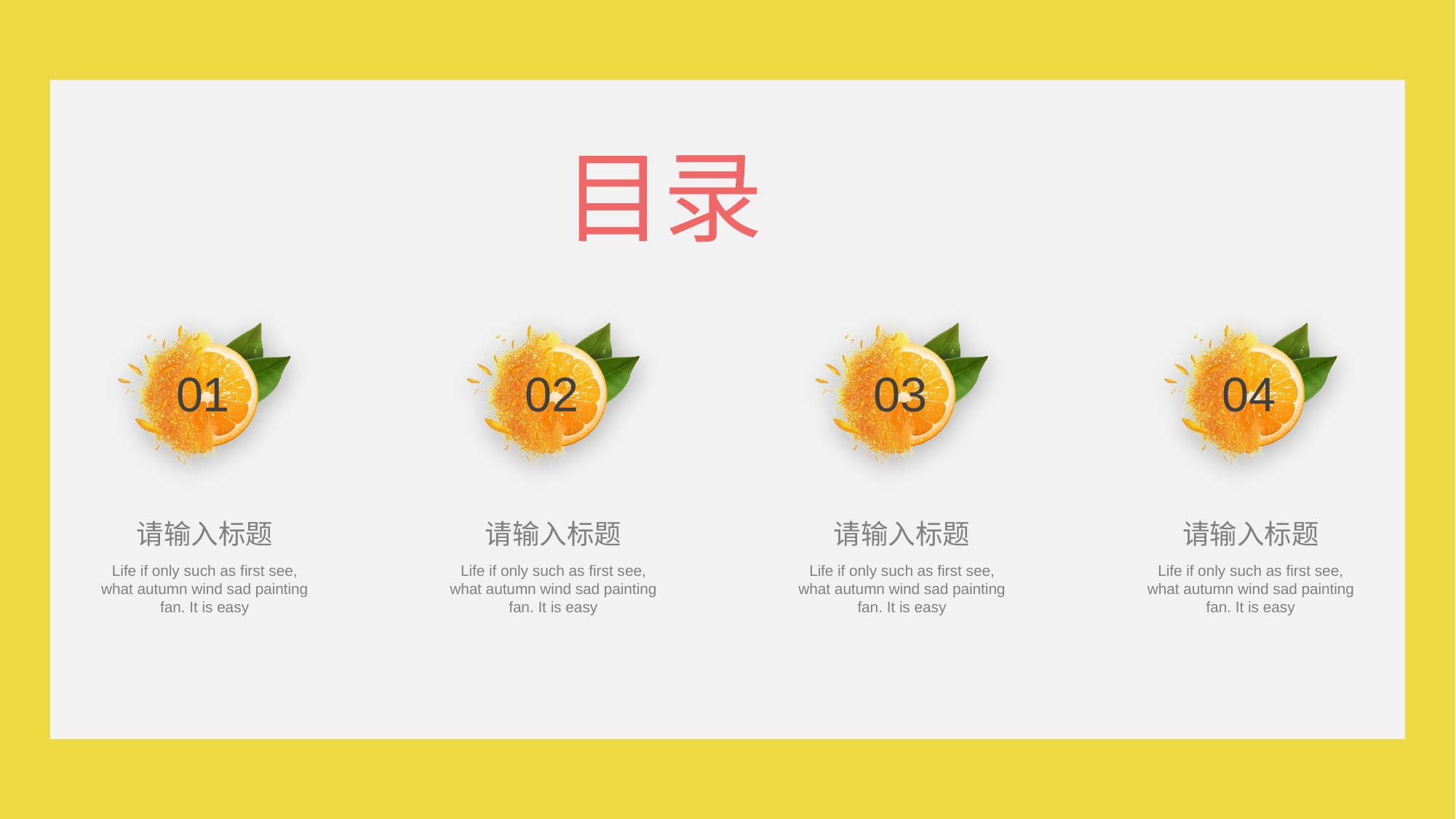

目录

01
02
03
04
请输入标题
Life if only such as first see, what autumn wind sad painting fan. It is easy
请输入标题
Life if only such as first see, what autumn wind sad painting fan. It is easy
请输入标题
Life if only such as first see, what autumn wind sad painting fan. It is easy
请输入标题
Life if only such as first see, what autumn wind sad painting fan. It is easy